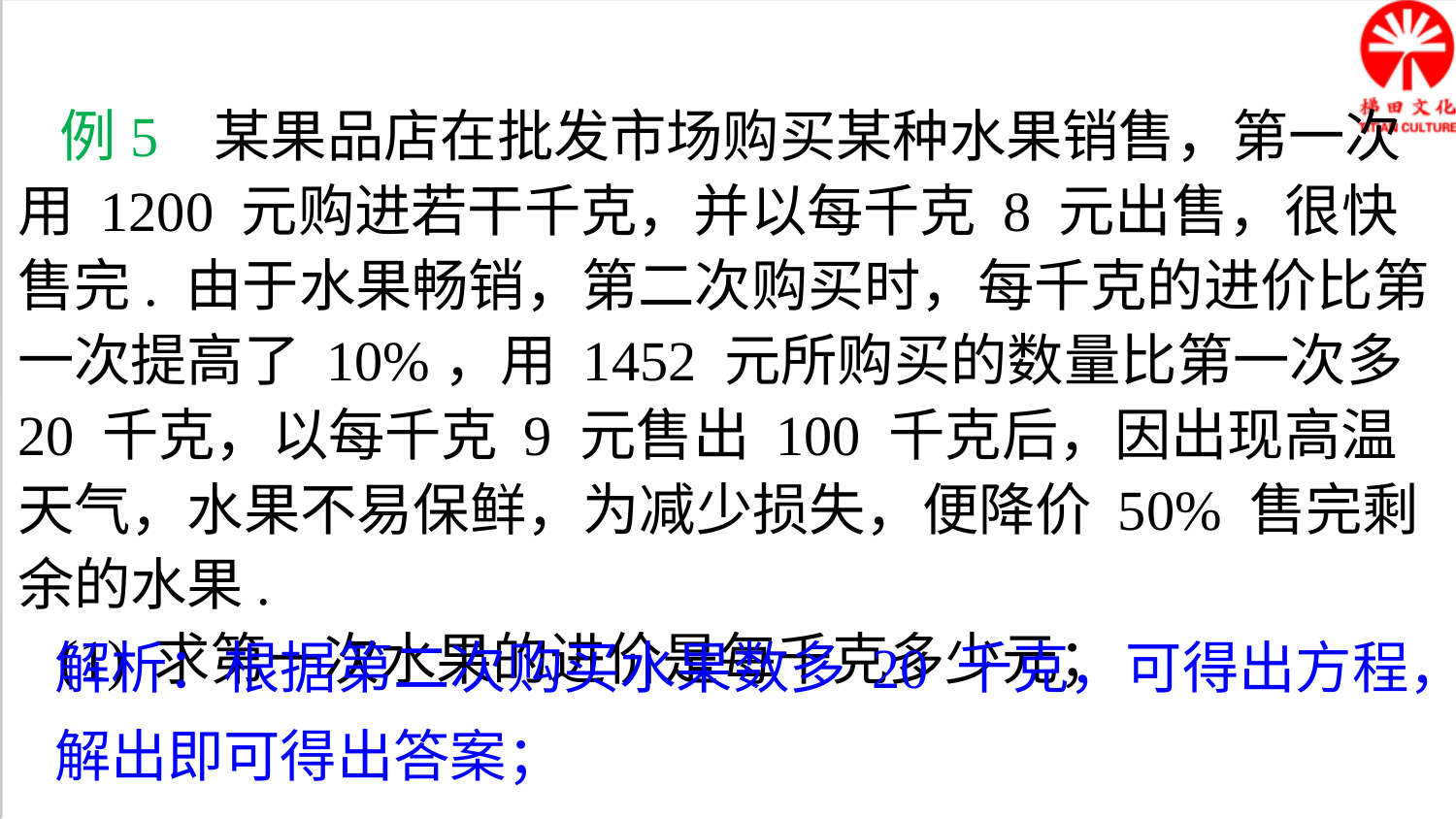

典例精析
例5   某果品店在批发市场购买某种水果销售，第一次用 1200 元购进若干千克，并以每千克 8 元出售，很快售完. 由于水果畅销，第二次购买时，每千克的进价比第一次提高了 10%，用 1452 元所购买的数量比第一次多 20 千克，以每千克 9 元售出 100 千克后，因出现高温天气，水果不易保鲜，为减少损失，便降价 50% 售完剩余的水果.
(1) 求第一次水果的进价是每千克多少元；
解析：根据第二次购买水果数多 20 千克，可得出方程，解出即可得出答案；